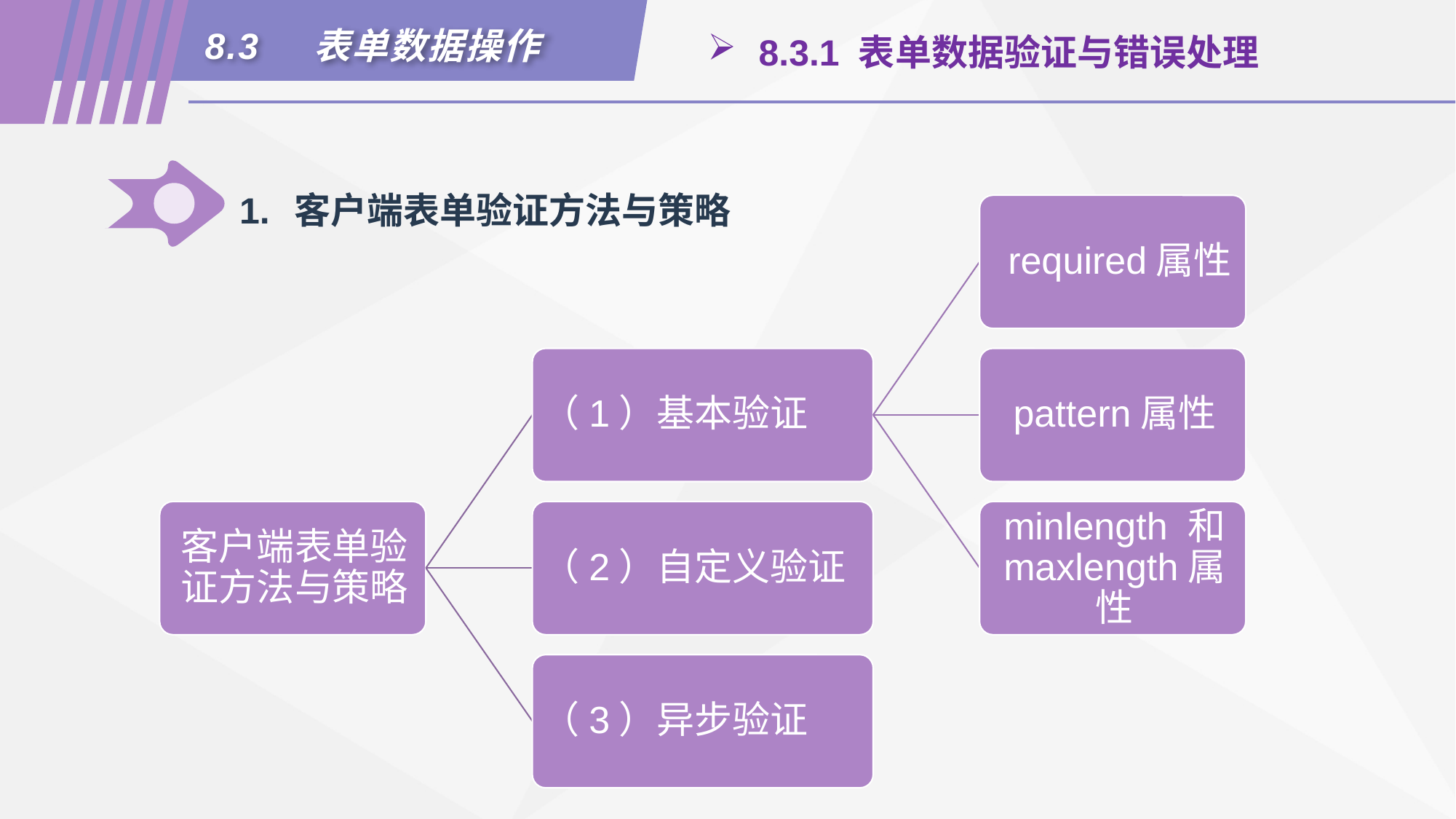

8.3	表单数据操作
 8.3.1 表单数据验证与错误处理

1.	客户端表单验证方法与策略
客户端表单验证方法与策略

（1）基本验证

 required属性

pattern属性

minlength 和 maxlength属性

（2）自定义验证

（3）异步验证